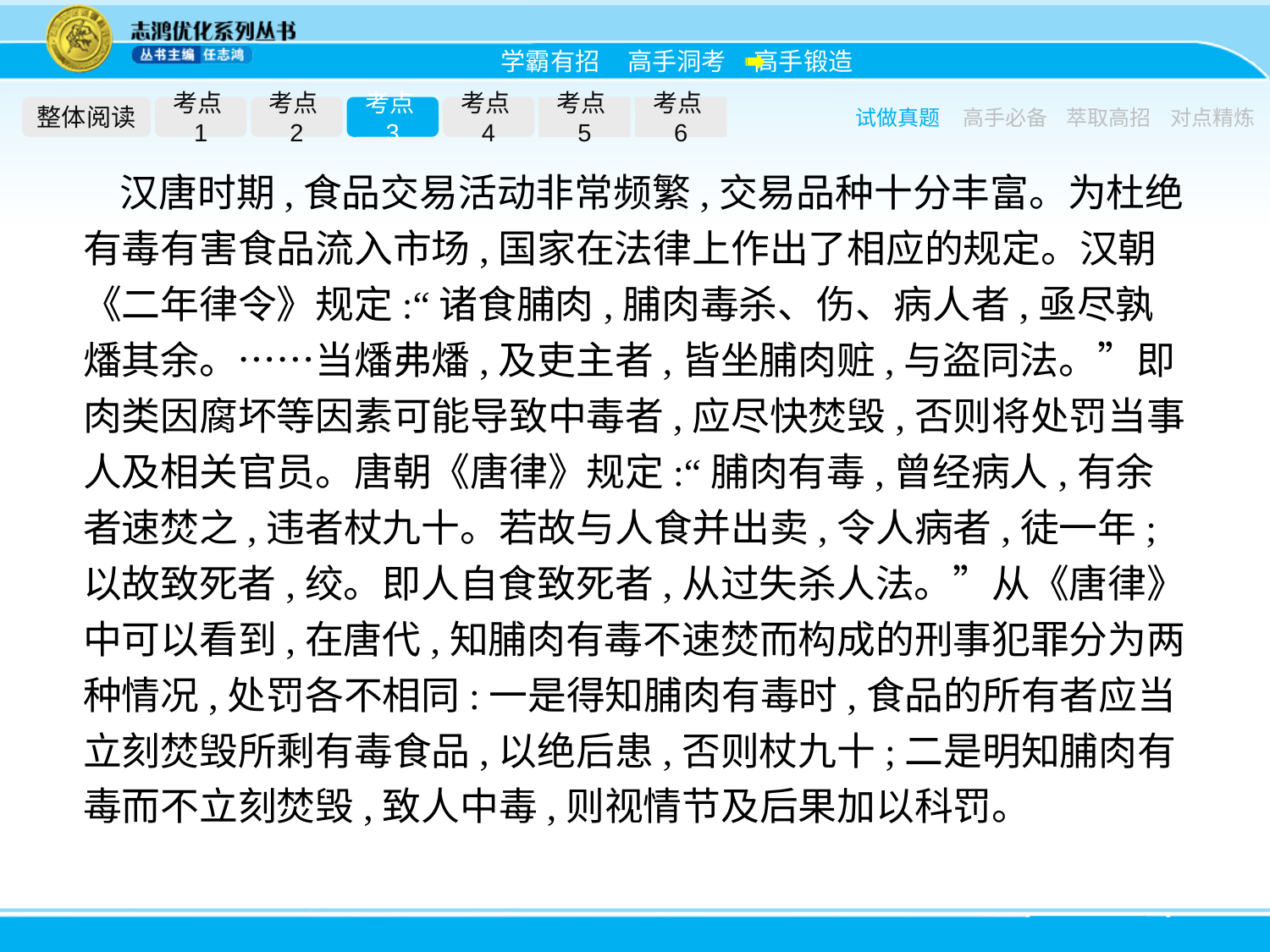

整体阅读
考点1
考点2
考点3
考点4
考点5
考点6
试做真题
高手必备
萃取高招
对点精炼
汉唐时期,食品交易活动非常频繁,交易品种十分丰富。为杜绝有毒有害食品流入市场,国家在法律上作出了相应的规定。汉朝《二年律令》规定:“诸食脯肉,脯肉毒杀、伤、病人者,亟尽孰燔其余。……当燔弗燔,及吏主者,皆坐脯肉赃,与盗同法。”即肉类因腐坏等因素可能导致中毒者,应尽快焚毁,否则将处罚当事人及相关官员。唐朝《唐律》规定:“脯肉有毒,曾经病人,有余者速焚之,违者杖九十。若故与人食并出卖,令人病者,徒一年;以故致死者,绞。即人自食致死者,从过失杀人法。”从《唐律》中可以看到,在唐代,知脯肉有毒不速焚而构成的刑事犯罪分为两种情况,处罚各不相同:一是得知脯肉有毒时,食品的所有者应当立刻焚毁所剩有毒食品,以绝后患,否则杖九十;二是明知脯肉有毒而不立刻焚毁,致人中毒,则视情节及后果加以科罚。